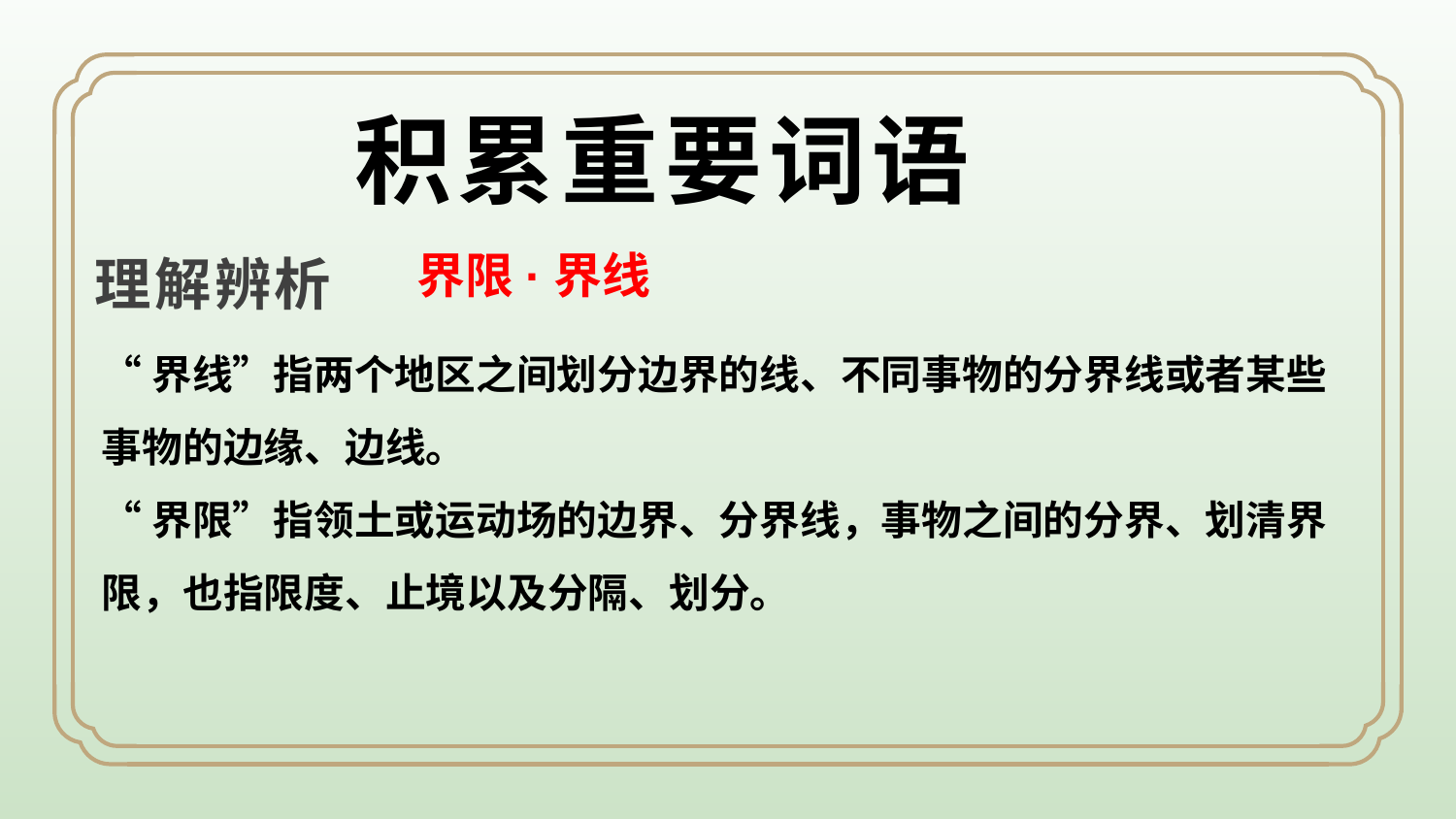

积累重要词语
理解辨析
界限·界线
“界线”指两个地区之间划分边界的线、不同事物的分界线或者某些事物的边缘、边线。
“界限”指领土或运动场的边界、分界线，事物之间的分界、划清界限，也指限度、止境以及分隔、划分。